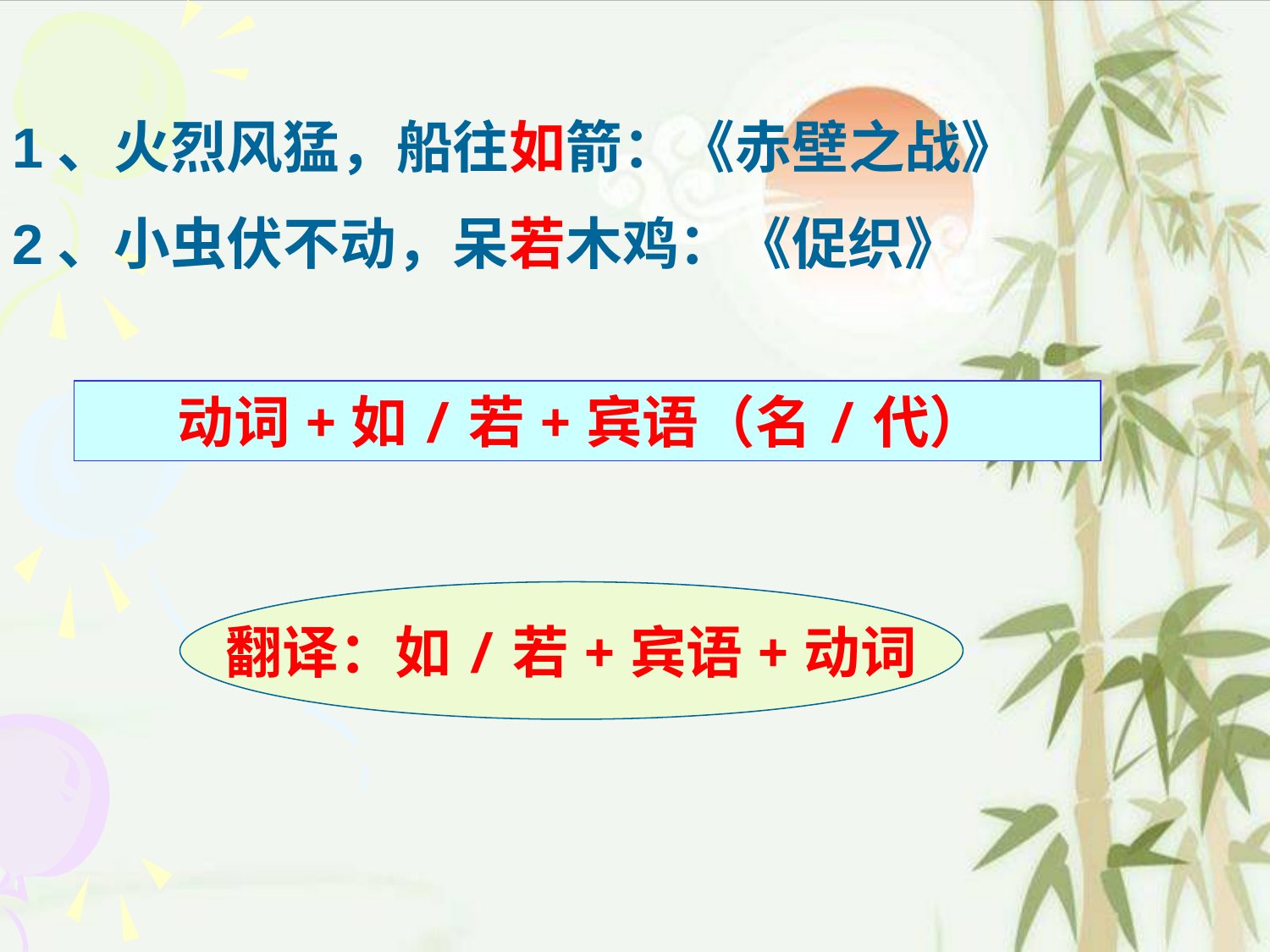

1、火烈风猛，船往如箭：《赤壁之战》
2、小虫伏不动，呆若木鸡：《促织》

      动词+如/若+宾语（名/代）
翻译：如/若+宾语+动词